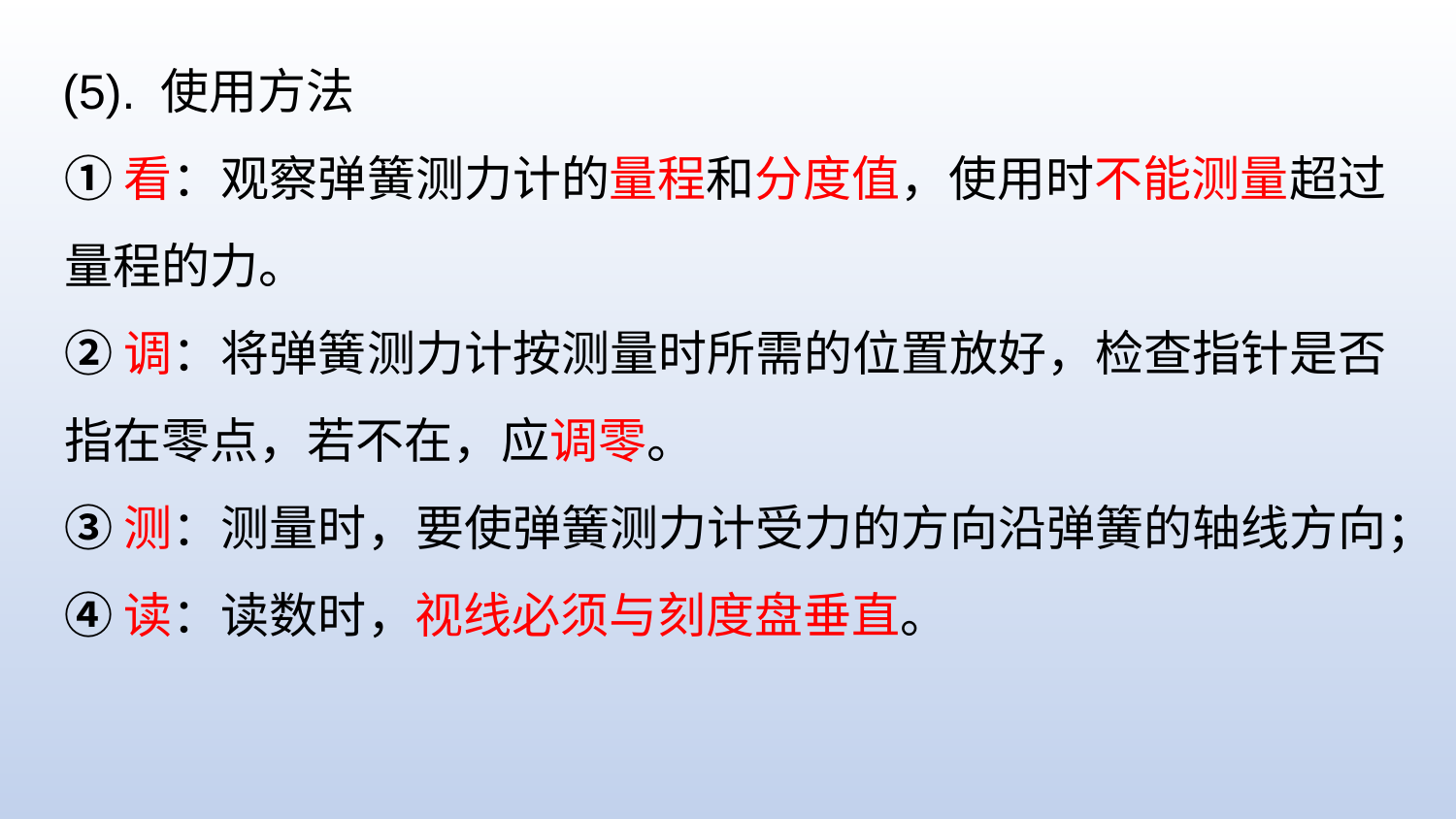

(5). 使用方法
①看：观察弹簧测力计的量程和分度值，使用时不能测量超过量程的力。
②调：将弹簧测力计按测量时所需的位置放好，检查指针是否指在零点，若不在，应调零。
③测：测量时，要使弹簧测力计受力的方向沿弹簧的轴线方向；
④读：读数时，视线必须与刻度盘垂直。